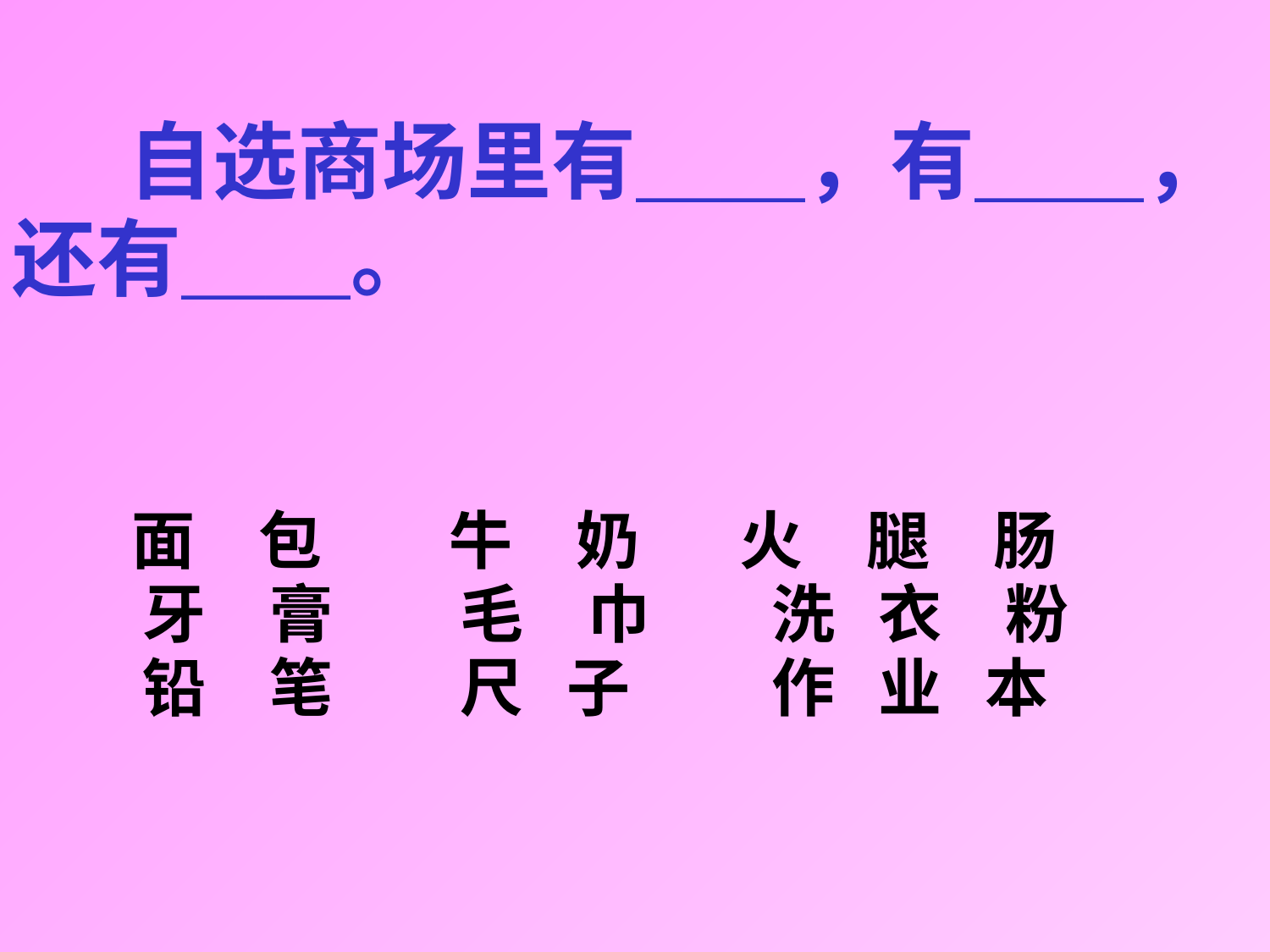

自选商场里有＿＿，有＿＿，
还有＿＿。

                                面　包　　牛　奶       火　腿　肠
        牙　膏　　毛　巾　    洗   衣　粉
        铅　笔　　尺   子　　 作   业   本

#